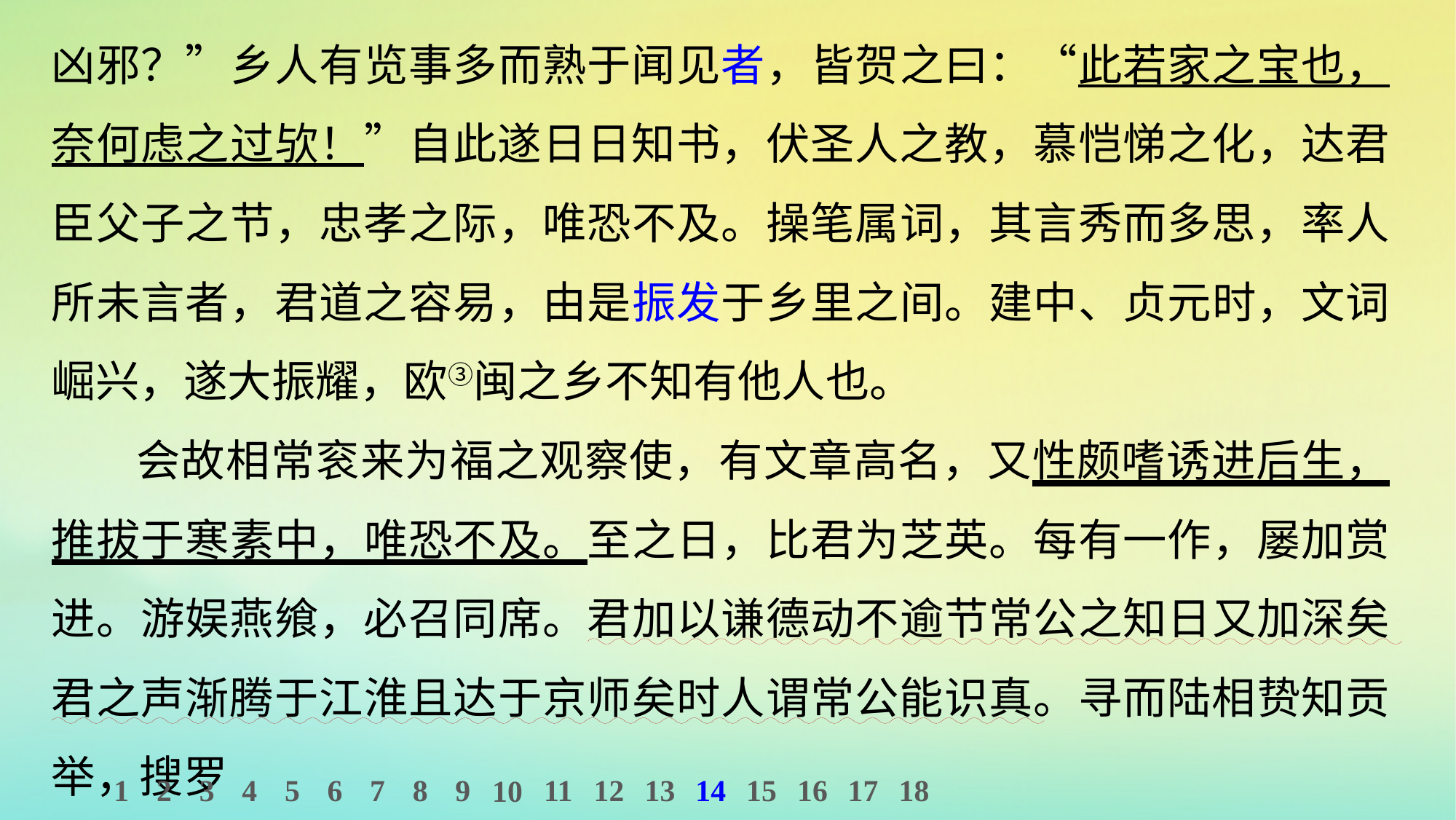

凶邪？”乡人有览事多而熟于闻见者，皆贺之曰：“此若家之宝也，奈何虑之过欤！”自此遂日日知书，伏圣人之教，慕恺悌之化，达君臣父子之节，忠孝之际，唯恐不及。操笔属词，其言秀而多思，率人所未言者，君道之容易，由是振发于乡里之间。建中、贞元时，文词崛兴，遂大振耀，欧③闽之乡不知有他人也。
会故相常衮来为福之观察使，有文章高名，又性颇嗜诱进后生，推拔于寒素中，唯恐不及。至之日，比君为芝英。每有一作，屡加赏进。游娱燕飨，必召同席。君加以谦德动不逾节常公之知日又加深矣君之声渐腾于江淮且达于京师矣时人谓常公能识真。寻而陆相贽知贡举，搜罗
1
2
3
4
5
6
7
8
9
11
12
13
14
15
16
17
18
10